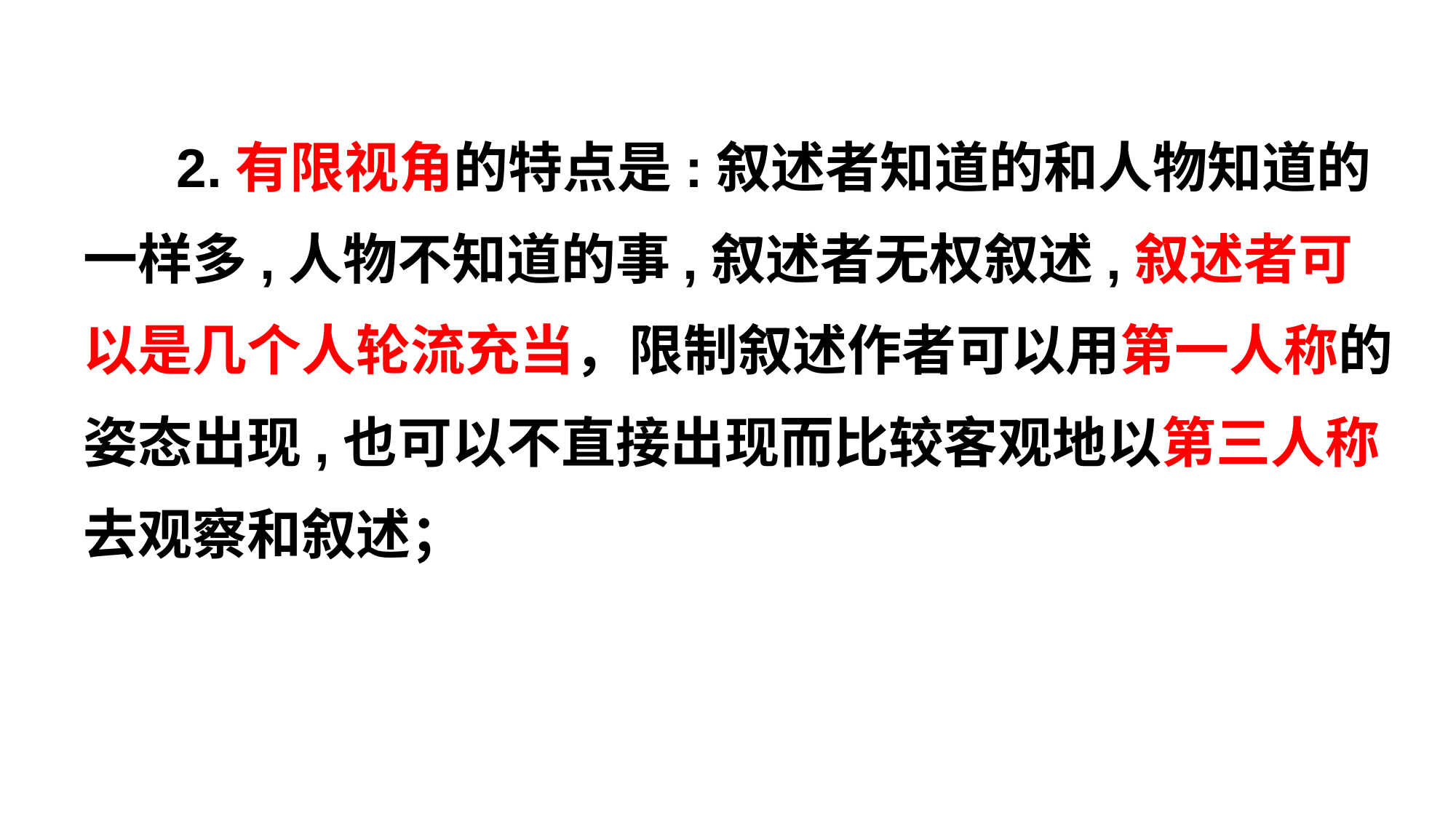

2.有限视角的特点是:叙述者知道的和人物知道的一样多,人物不知道的事,叙述者无权叙述,叙述者可以是几个人轮流充当，限制叙述作者可以用第一人称的姿态出现,也可以不直接出现而比较客观地以第三人称去观察和叙述；